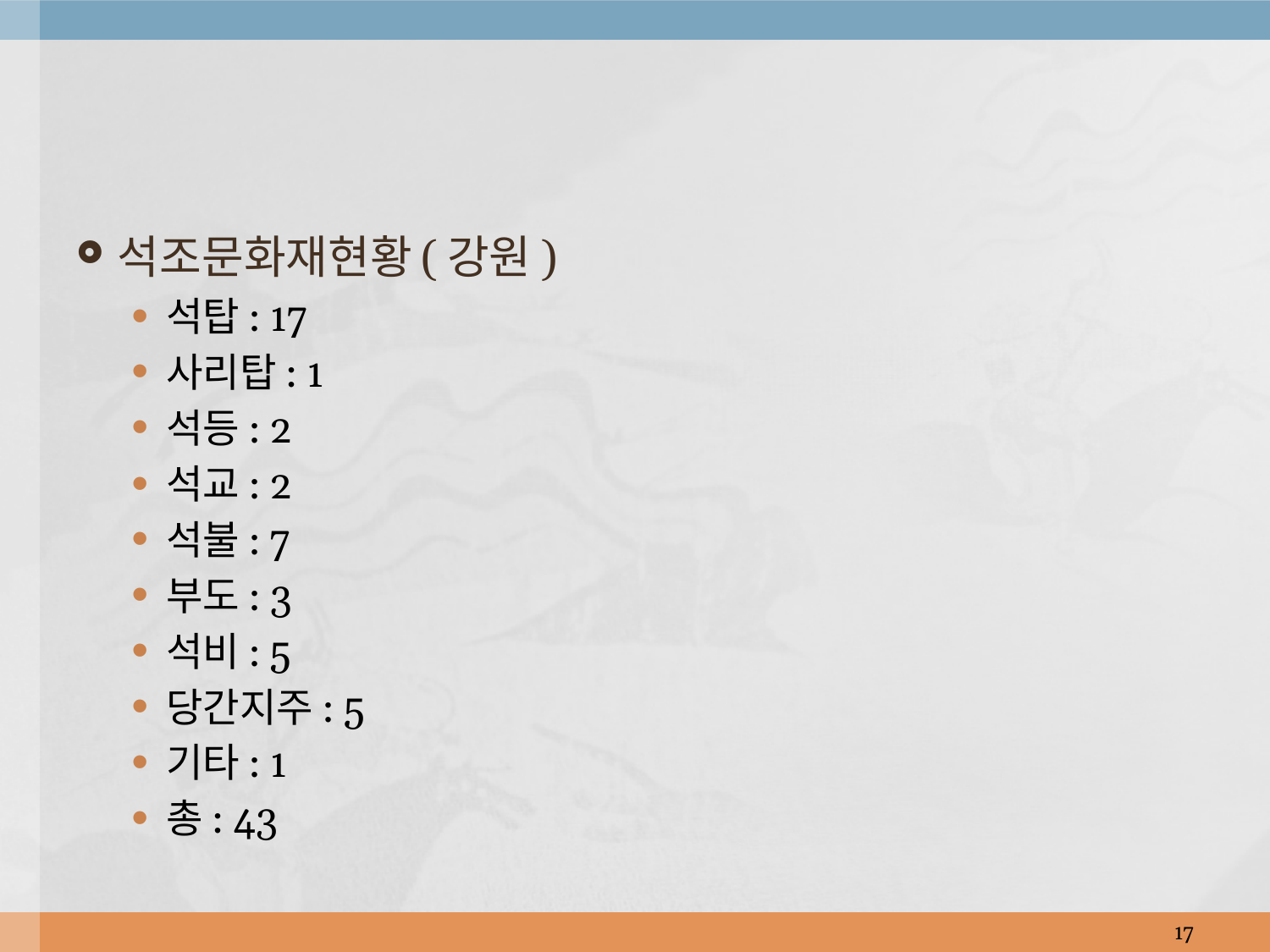

석조문화재현황(강원)
석탑: 17
사리탑: 1
석등: 2
석교: 2
석불: 7
부도: 3
석비: 5
당간지주: 5
기타: 1
총: 43
17